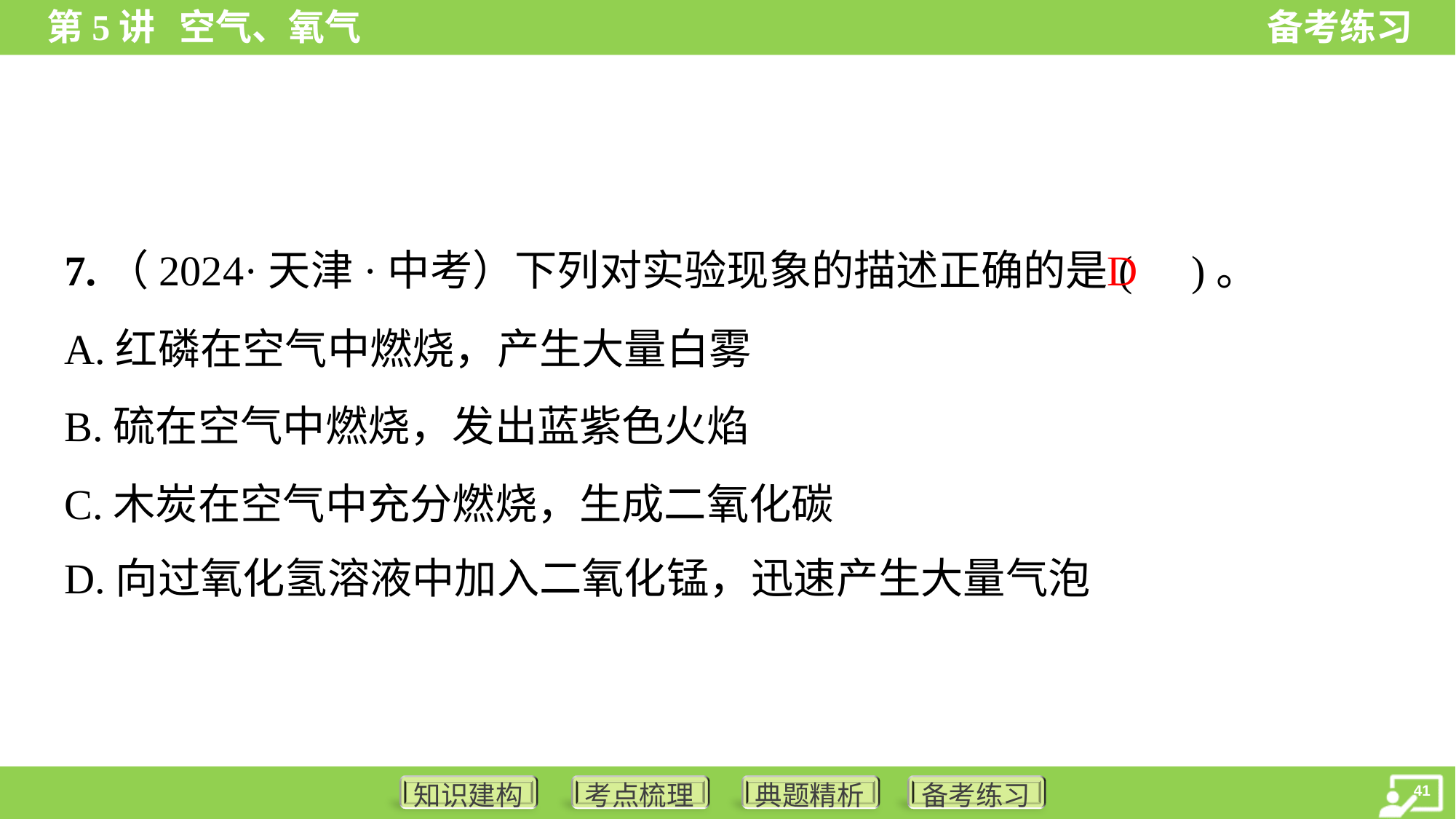

D
7.（2024·天津·中考）下列对实验现象的描述正确的是(     )。
A.红磷在空气中燃烧，产生大量白雾
B.硫在空气中燃烧，发出蓝紫色火焰
C.木炭在空气中充分燃烧，生成二氧化碳
D.向过氧化氢溶液中加入二氧化锰，迅速产生大量气泡